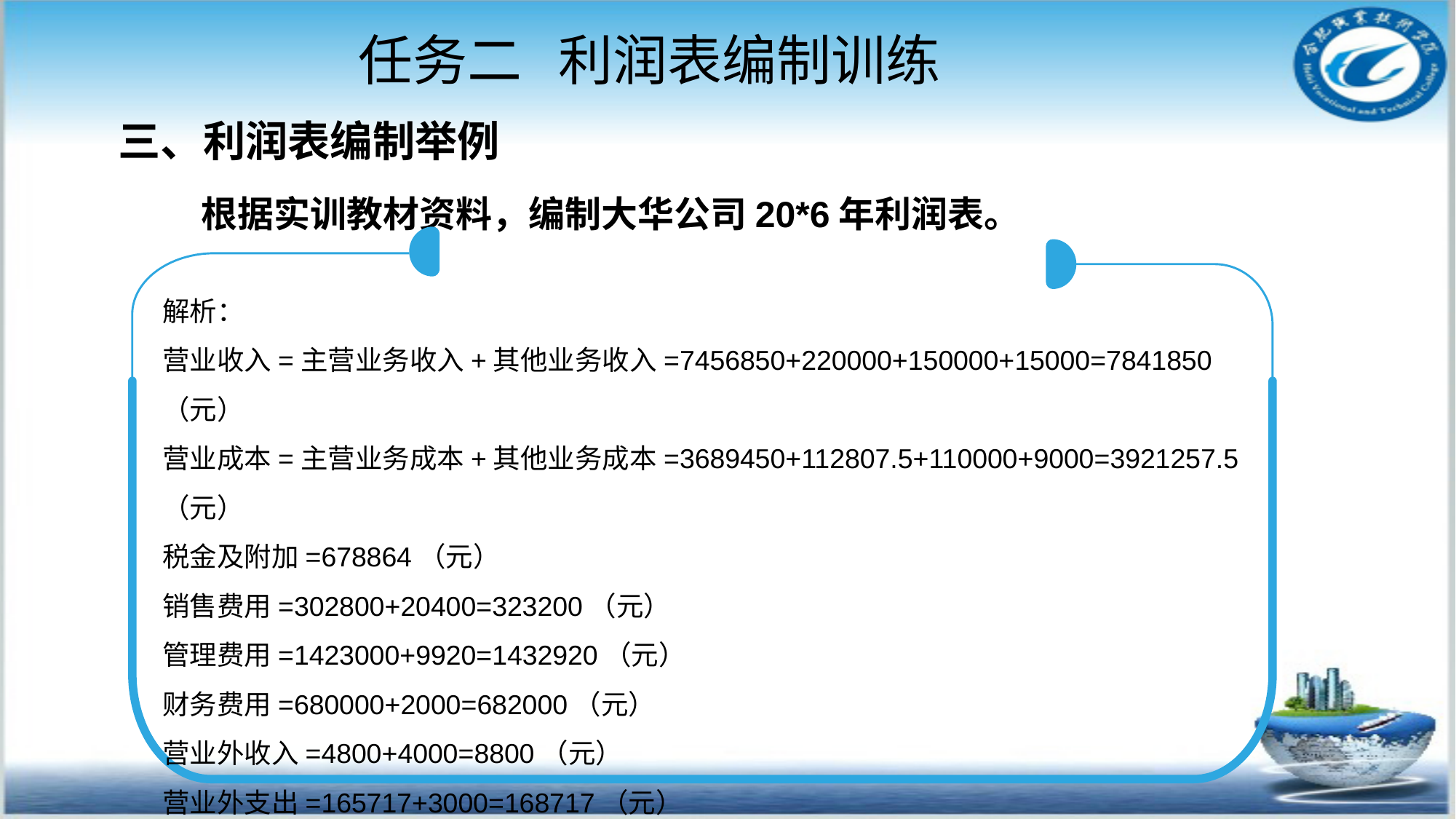

任务二   利润表编制训练
三、利润表编制举例
         根据实训教材资料，编制大华公司20*6年利润表。

解析：
营业收入=主营业务收入+其他业务收入=7456850+220000+150000+15000=7841850（元）
营业成本=主营业务成本+其他业务成本=3689450+112807.5+110000+9000=3921257.5（元）
税金及附加=678864（元）
销售费用=302800+20400=323200（元）
管理费用=1423000+9920=1432920（元）
财务费用=680000+2000=682000（元）
营业外收入=4800+4000=8800（元）
营业外支出=165717+3000=168717（元）